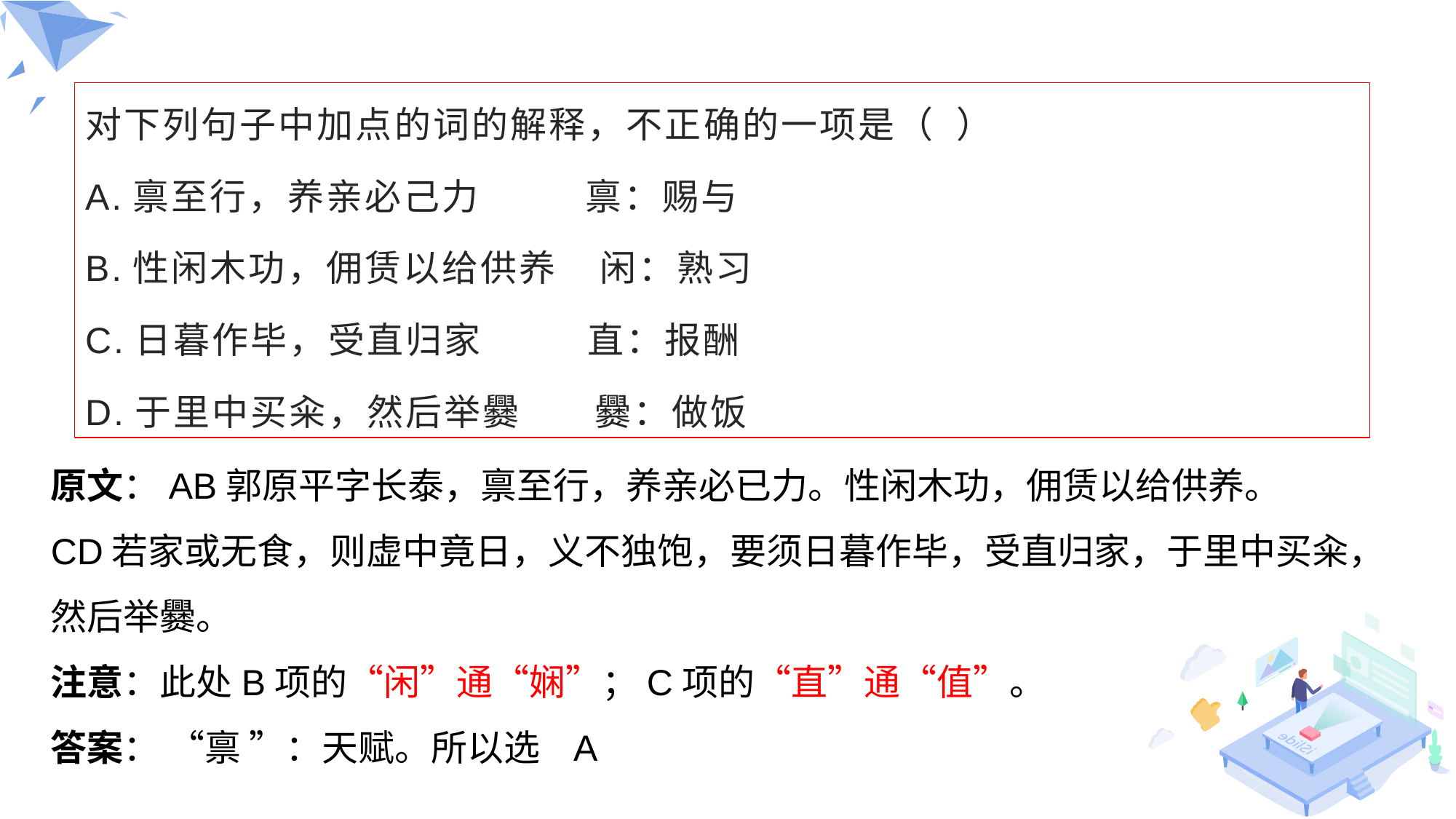

对下列句子中加点的词的解释，不正确的一项是（  ）
A.禀至行，养亲必己力          禀：赐与
B.性闲木功，佣赁以给供养    闲：熟习
C.日暮作毕，受直归家          直：报酬
D.于里中买籴，然后举爨       爨：做饭
原文：AB郭原平字长泰，禀至行，养亲必已力。性闲木功，佣赁以给供养。
CD若家或无食，则虚中竟日，义不独饱，要须日暮作毕，受直归家，于里中买籴，然后举爨。
注意：此处B项的“闲”通“娴”；C项的“直”通“值”。
答案： “禀 ”：天赋。所以选   A